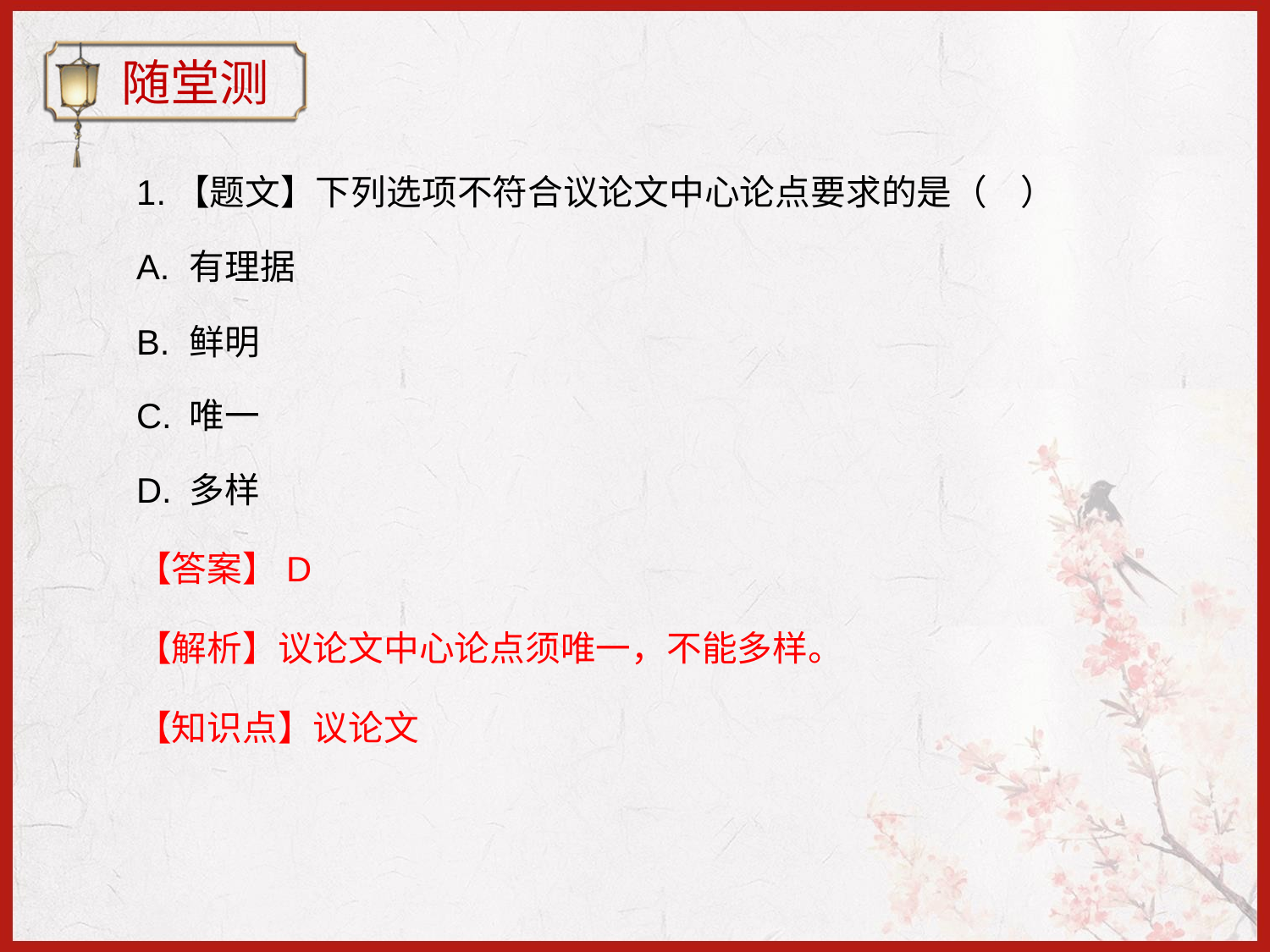

随堂测
# 1.【题文】下列选项不符合议论文中心论点要求的是（	）
有理据

鲜明
唯一
多样

【答案】D

【解析】议论文中心论点须唯一，不能多样。

【知识点】议论文